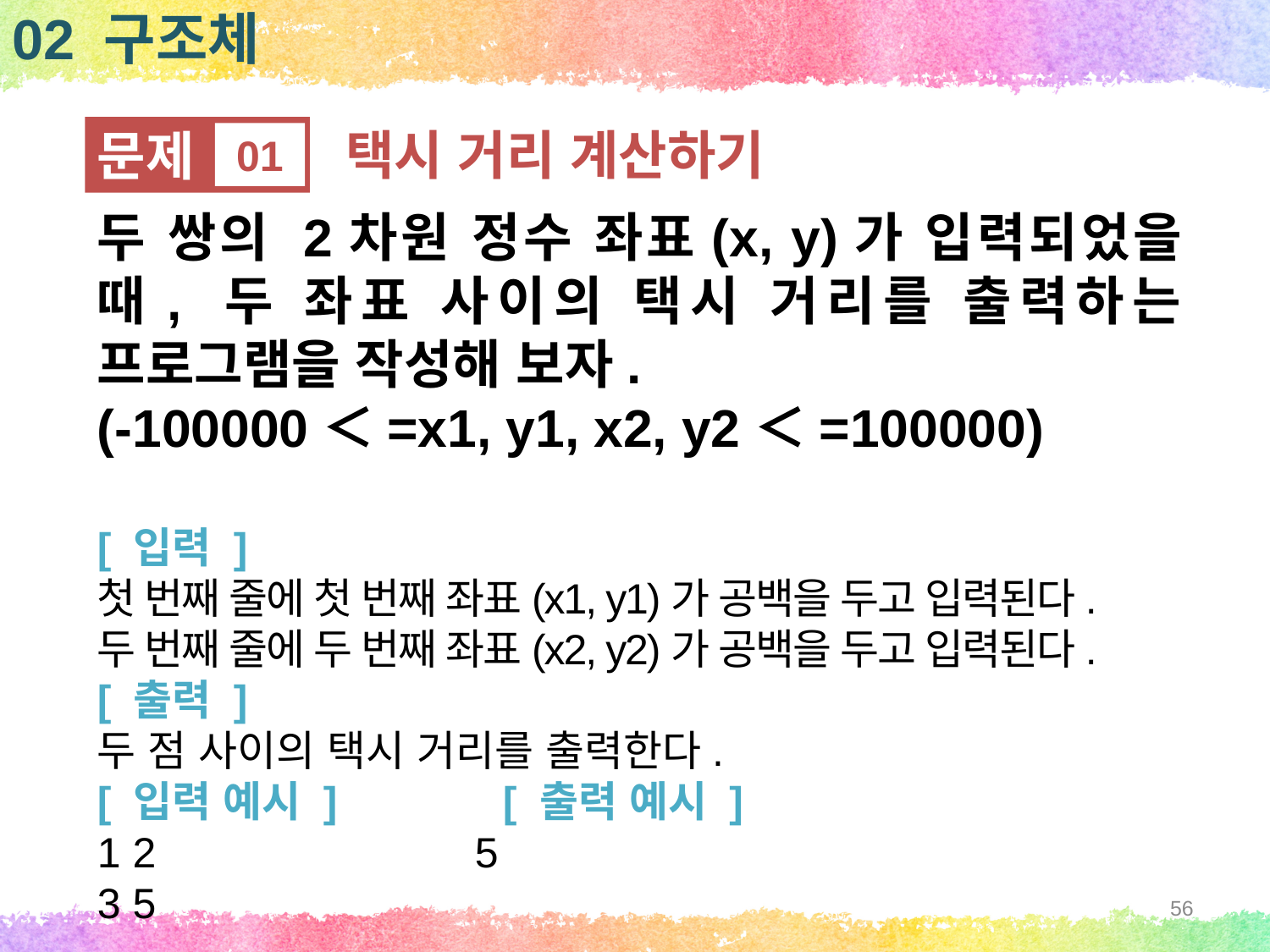

02 구조체
문제
01
택시 거리 계산하기
두 쌍의 2차원 정수 좌표(x, y)가 입력되었을 때, 두 좌표 사이의 택시 거리를 출력하는 프로그램을 작성해 보자.
(-100000＜=x1, y1, x2, y2＜=100000)

[ 입력 ]
첫 번째 줄에 첫 번째 좌표(x1, y1)가 공백을 두고 입력된다.
두 번째 줄에 두 번째 좌표(x2, y2)가 공백을 두고 입력된다.
[ 출력 ]
두 점 사이의 택시 거리를 출력한다.
[ 입력 예시 ]              [ 출력 예시 ]
1 2                           5
3 5
56